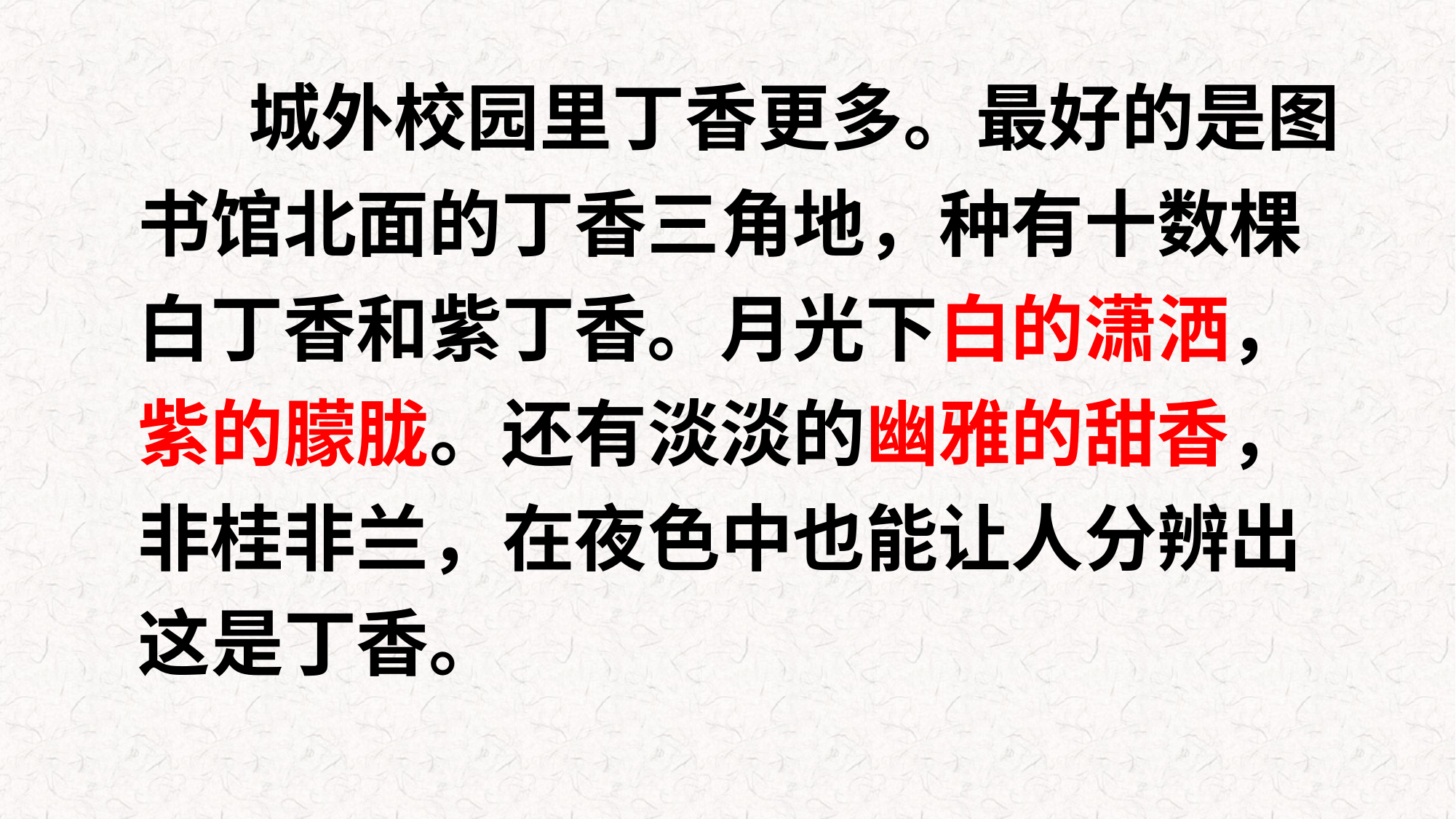

城外校园里丁香更多。最好的是图书馆北面的丁香三角地，种有十数棵白丁香和紫丁香。月光下白的潇洒，紫的朦胧。还有淡淡的幽雅的甜香，非桂非兰，在夜色中也能让人分辨出这是丁香。